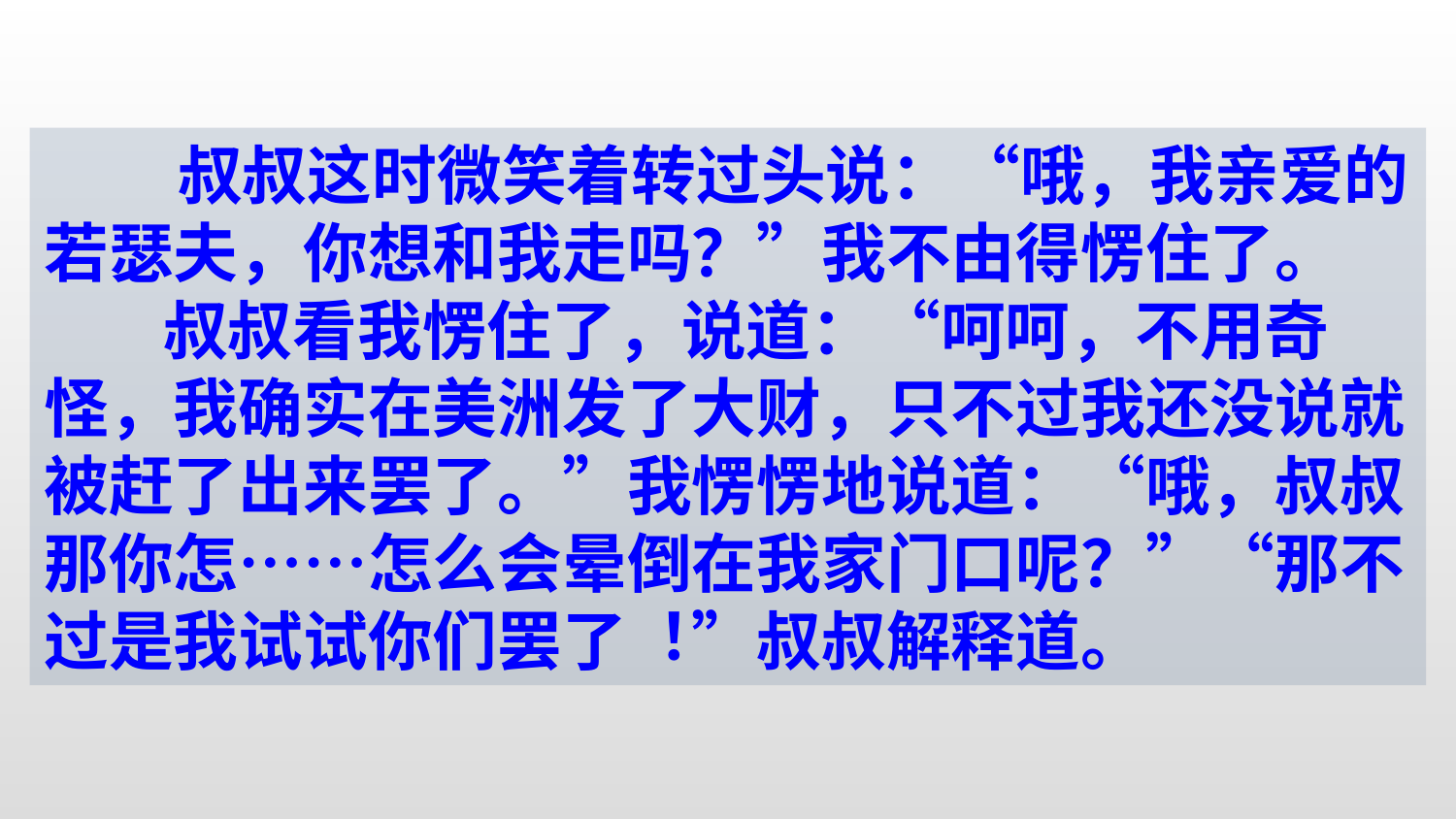

叔叔这时微笑着转过头说：“哦，我亲爱的若瑟夫，你想和我走吗？”我不由得愣住了。
       叔叔看我愣住了，说道：“呵呵，不用奇怪，我确实在美洲发了大财，只不过我还没说就被赶了出来罢了。”我愣愣地说道：“哦，叔叔那你怎……怎么会晕倒在我家门口呢？”“那不过是我试试你们罢了︕”叔叔解释道。